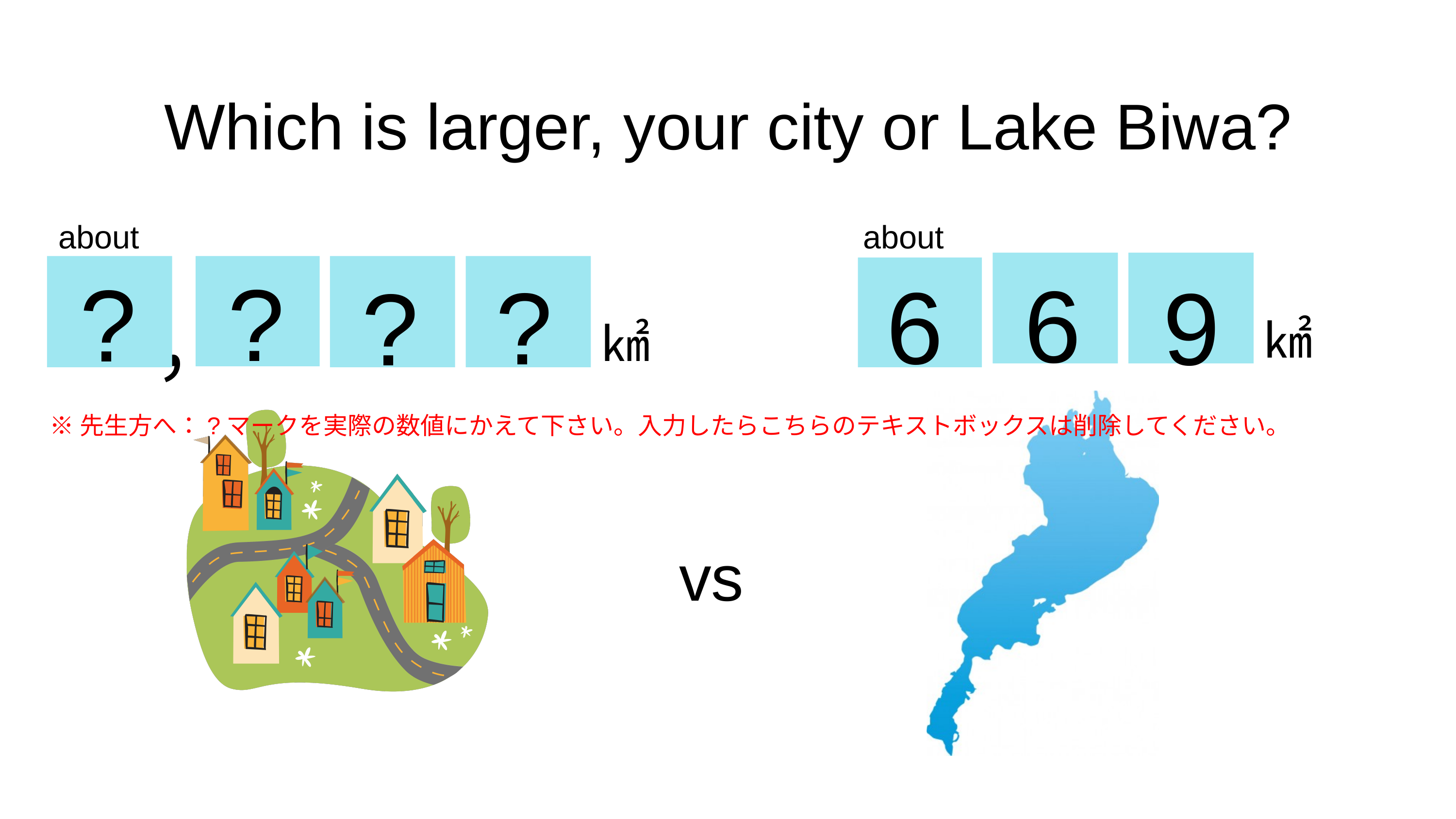

Which is larger, your city or Lake Biwa?
about
about
?
?
6
6
?
9
?

，
㎢
㎢
※先生方へ：?マークを実際の数値にかえて下さい。入力したらこちらのテキストボックスは削除してください。

vs